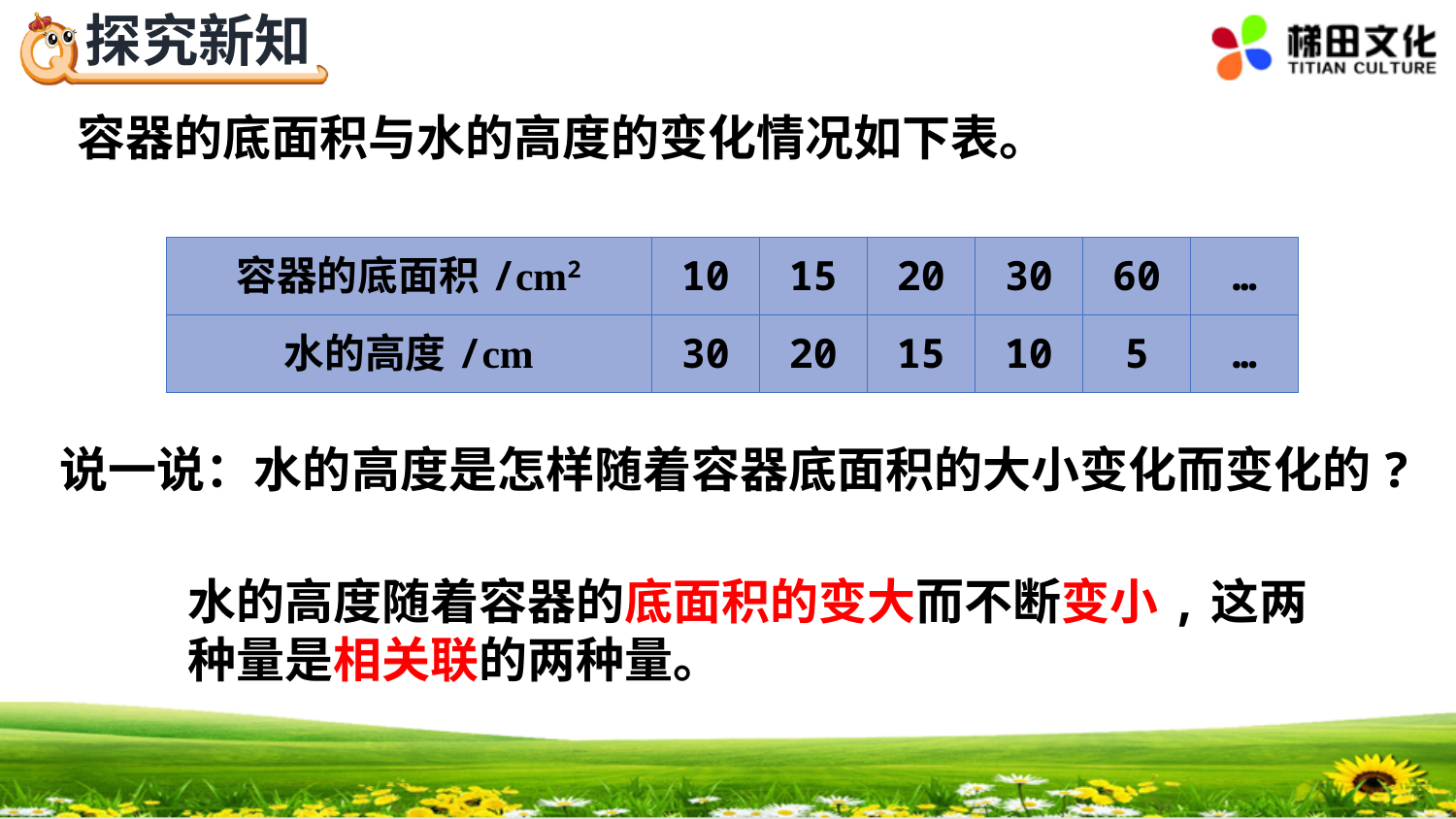

容器的底面积与水的高度的变化情况如下表。
| 容器的底面积/cm2 | 10 | 15 | 20 | 30 | 60 | … |
| --- | --- | --- | --- | --- | --- | --- |
| 水的高度/cm | 30 | 20 | 15 | 10 | 5 | … |
说一说：水的高度是怎样随着容器底面积的大小变化而变化的?
水的高度随着容器的底面积的变大而不断变小,这两种量是相关联的两种量。